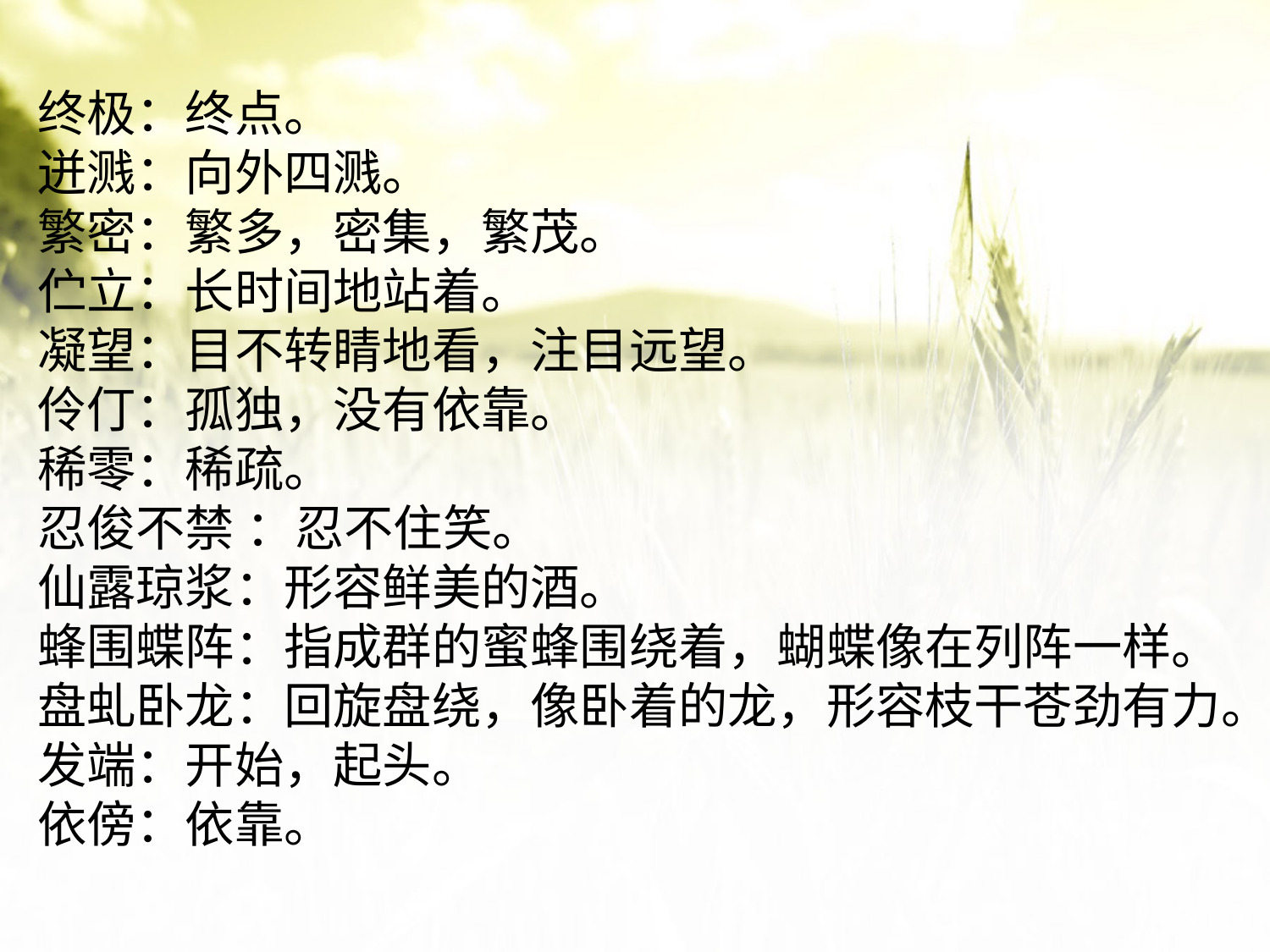

终极：终点。
迸溅：向外四溅。
繁密：繁多，密集，繁茂。
伫立：长时间地站着。
凝望：目不转睛地看，注目远望。
伶仃：孤独，没有依靠。
稀零：稀疏。
忍俊不禁 ：忍不住笑。
仙露琼浆：形容鲜美的酒。
蜂围蝶阵：指成群的蜜蜂围绕着，蝴蝶像在列阵一样。
盘虬卧龙：回旋盘绕，像卧着的龙，形容枝干苍劲有力。
发端：开始，起头。
依傍：依靠。